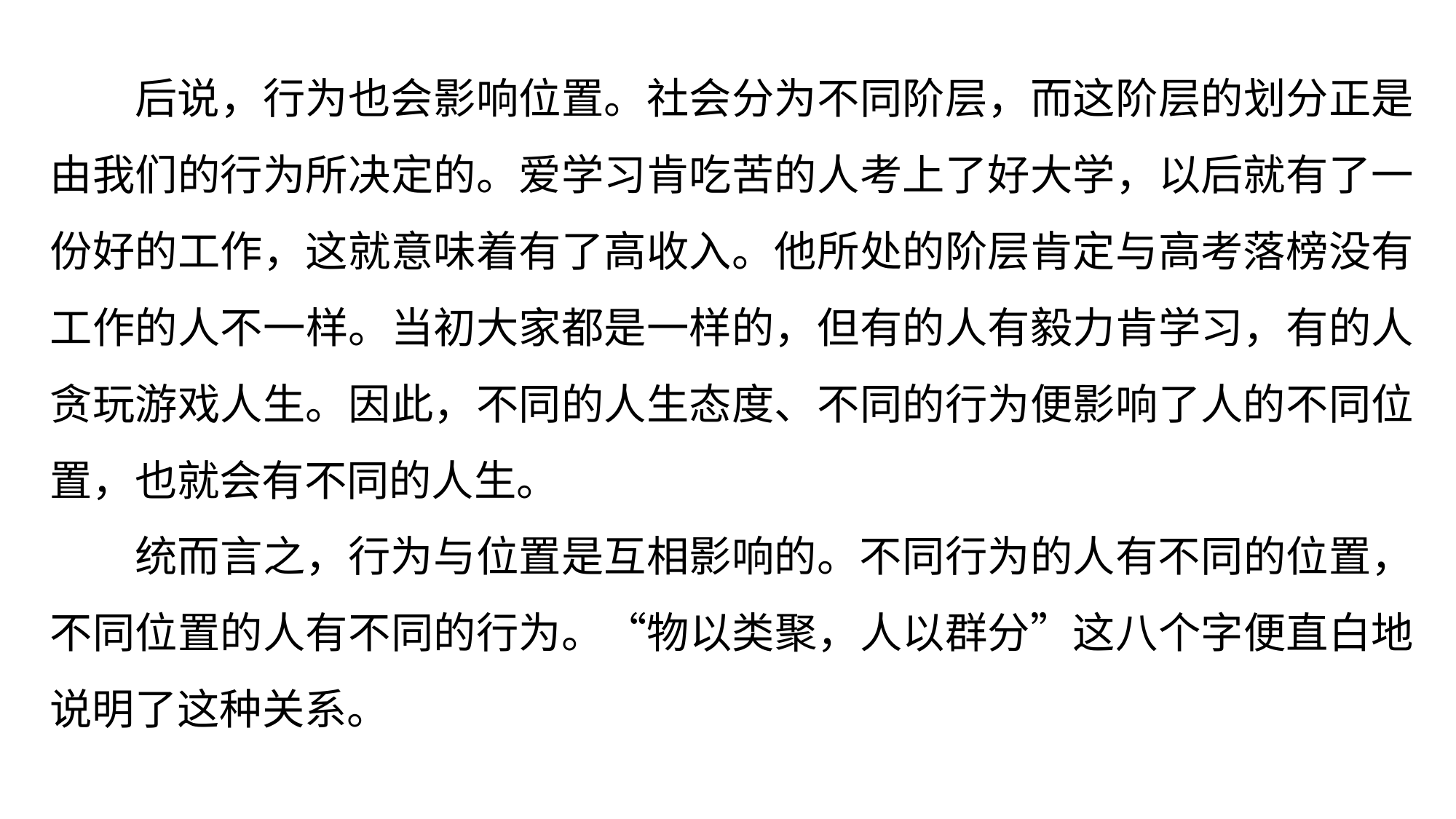

后说，行为也会影响位置。社会分为不同阶层，而这阶层的划分正是由我们的行为所决定的。爱学习肯吃苦的人考上了好大学，以后就有了一份好的工作，这就意味着有了高收入。他所处的阶层肯定与高考落榜没有工作的人不一样。当初大家都是一样的，但有的人有毅力肯学习，有的人贪玩游戏人生。因此，不同的人生态度、不同的行为便影响了人的不同位置，也就会有不同的人生。
统而言之，行为与位置是互相影响的。不同行为的人有不同的位置，不同位置的人有不同的行为。“物以类聚，人以群分”这八个字便直白地说明了这种关系。